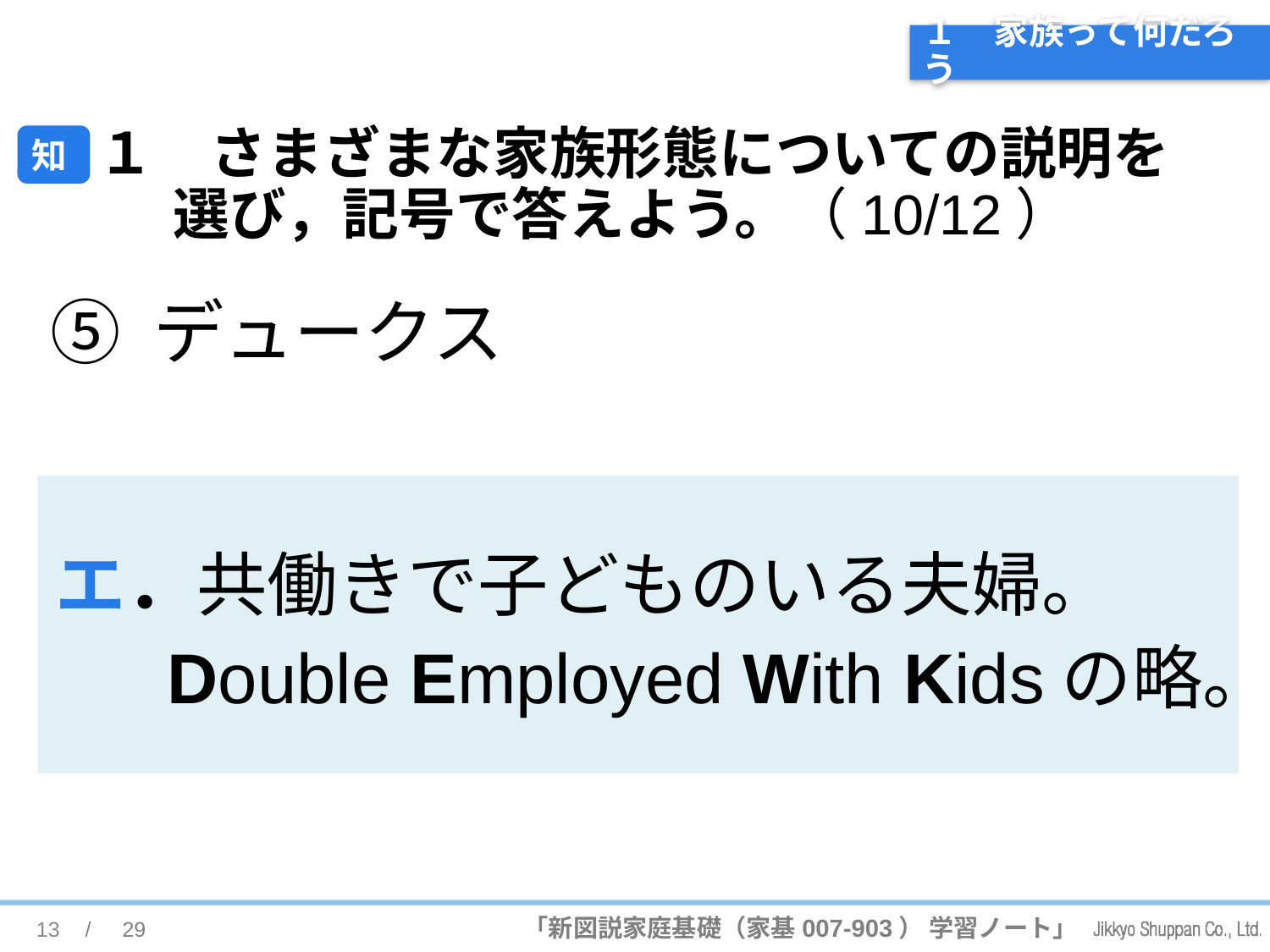

# １　家族って何だろう
知
１　さまざまな家族形態についての説明を選び，記号で答えよう。（10/12）
⑤ デュークス
エ．共働きで子どものいる夫婦。
Double Employed With Kidsの略。
13